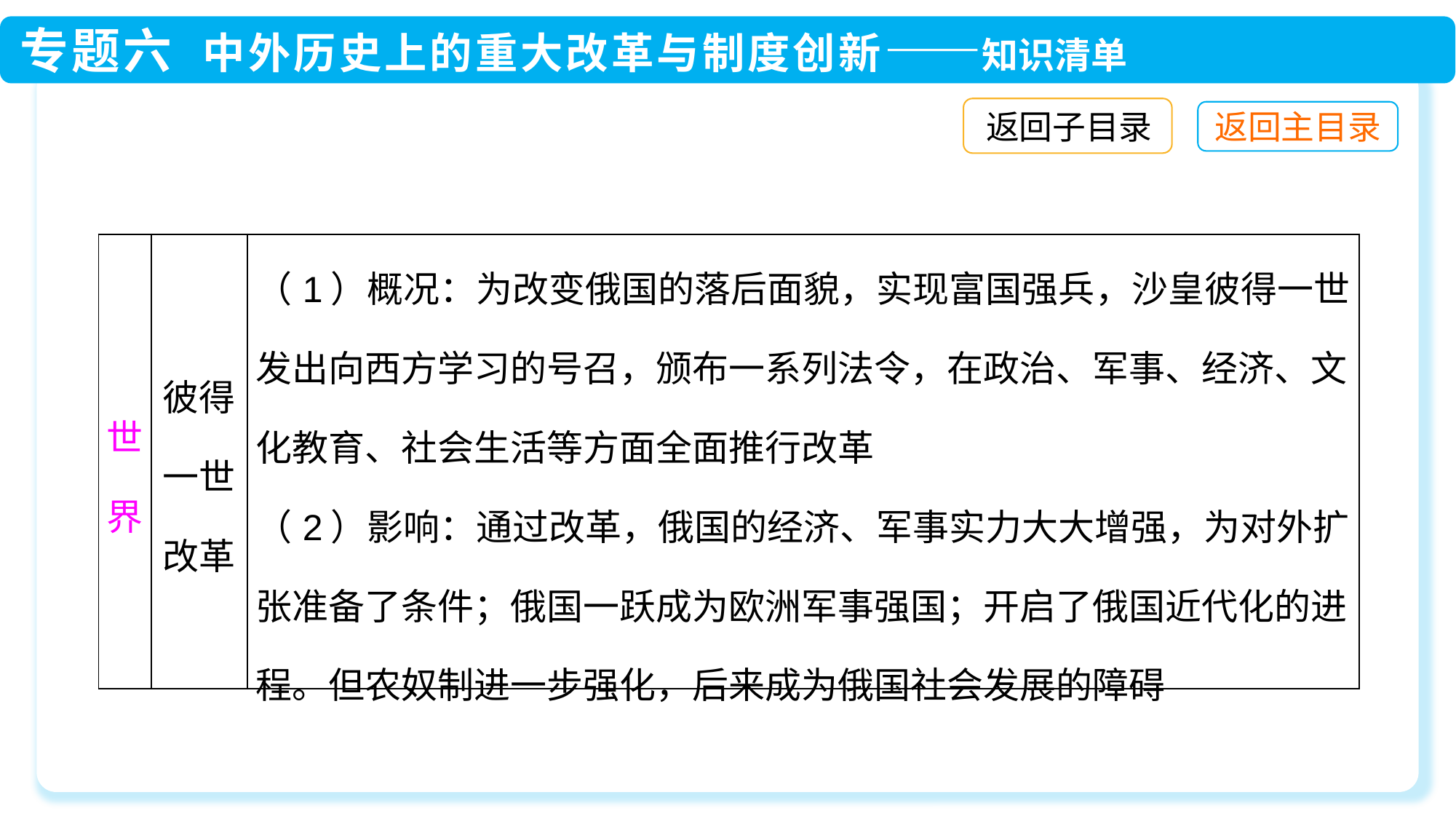

返回子目录
| 世界 | 彼得一世改革 | （1）概况：为改变俄国的落后面貌，实现富国强兵，沙皇彼得一世发出向西方学习的号召，颁布一系列法令，在政治、军事、经济、文化教育、社会生活等方面全面推行改革 （2）影响：通过改革，俄国的经济、军事实力大大增强，为对外扩张准备了条件；俄国一跃成为欧洲军事强国；开启了俄国近代化的进程。但农奴制进一步强化，后来成为俄国社会发展的障碍 |
| --- | --- | --- |